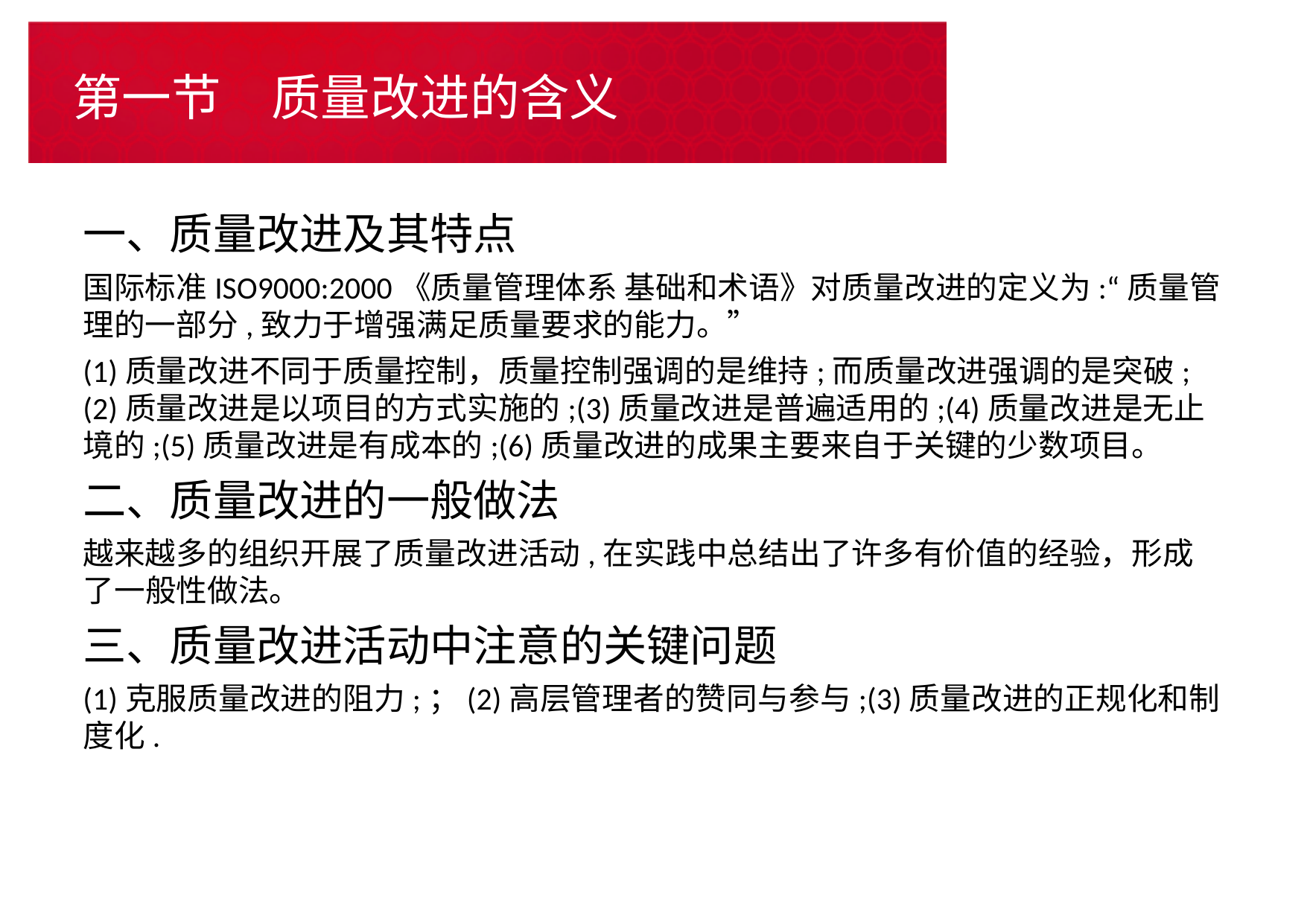

# 第一节　质量改进的含义
一、质量改进及其特点
国际标准ISO9000:2000《质量管理体系 基础和术语》对质量改进的定义为:“质量管理的一部分,致力于增强满足质量要求的能力。”
(1)质量改进不同于质量控制，质量控制强调的是维持;而质量改进强调的是突破;(2)质量改进是以项目的方式实施的;(3)质量改进是普遍适用的;(4)质量改进是无止境的;(5)质量改进是有成本的;(6)质量改进的成果主要来自于关键的少数项目。
二、质量改进的一般做法
越来越多的组织开展了质量改进活动,在实践中总结出了许多有价值的经验，形成了一般性做法。
三、质量改进活动中注意的关键问题
(1)克服质量改进的阻力;；(2)高层管理者的赞同与参与;(3)质量改进的正规化和制度化.